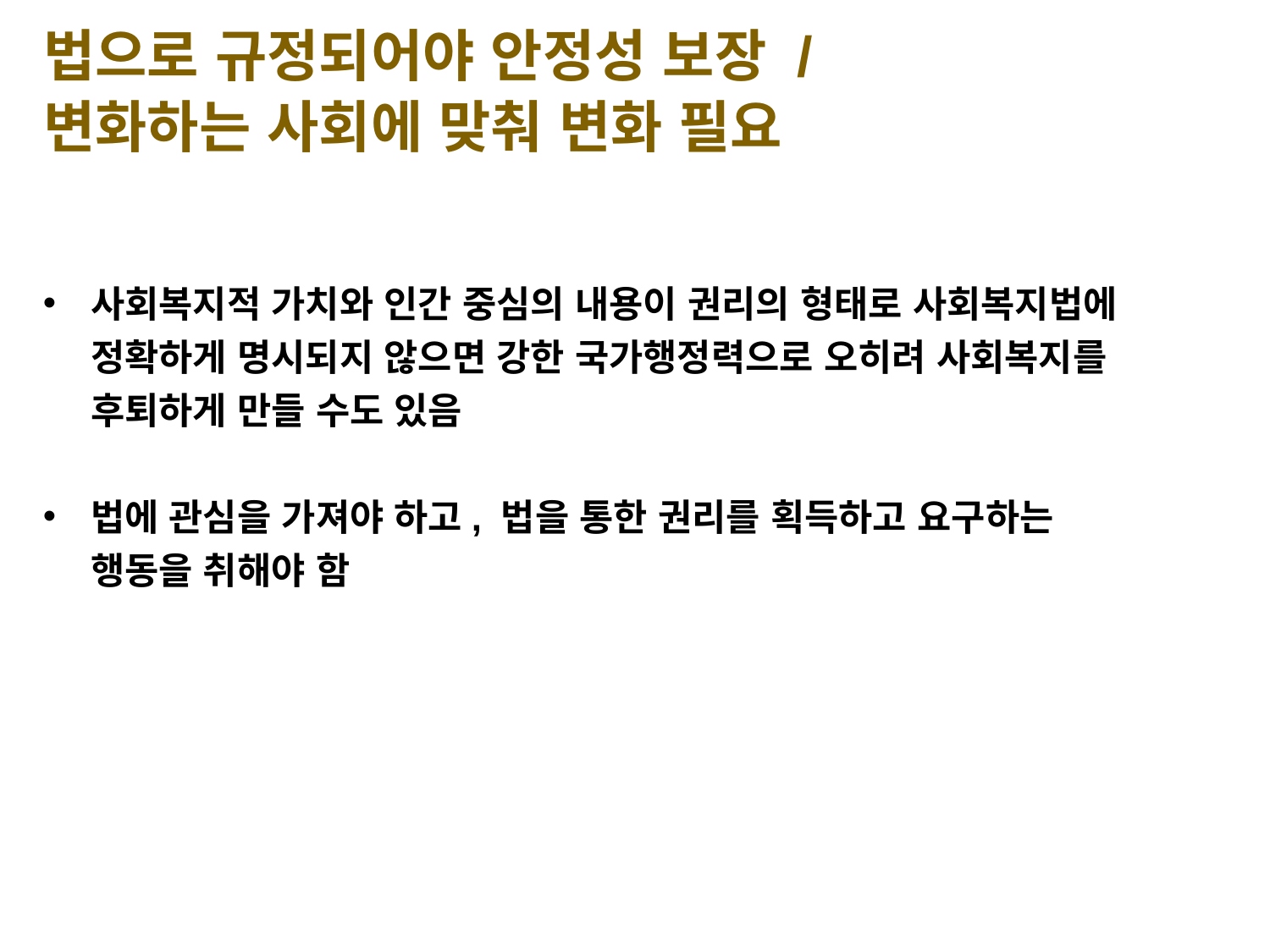

법으로 규정되어야 안정성 보장 /
변화하는 사회에 맞춰 변화 필요

사회복지적 가치와 인간 중심의 내용이 권리의 형태로 사회복지법에 정확하게 명시되지 않으면 강한 국가행정력으로 오히려 사회복지를  후퇴하게 만들 수도 있음

법에 관심을 가져야 하고, 법을 통한 권리를 획득하고 요구하는        행동을 취해야 함